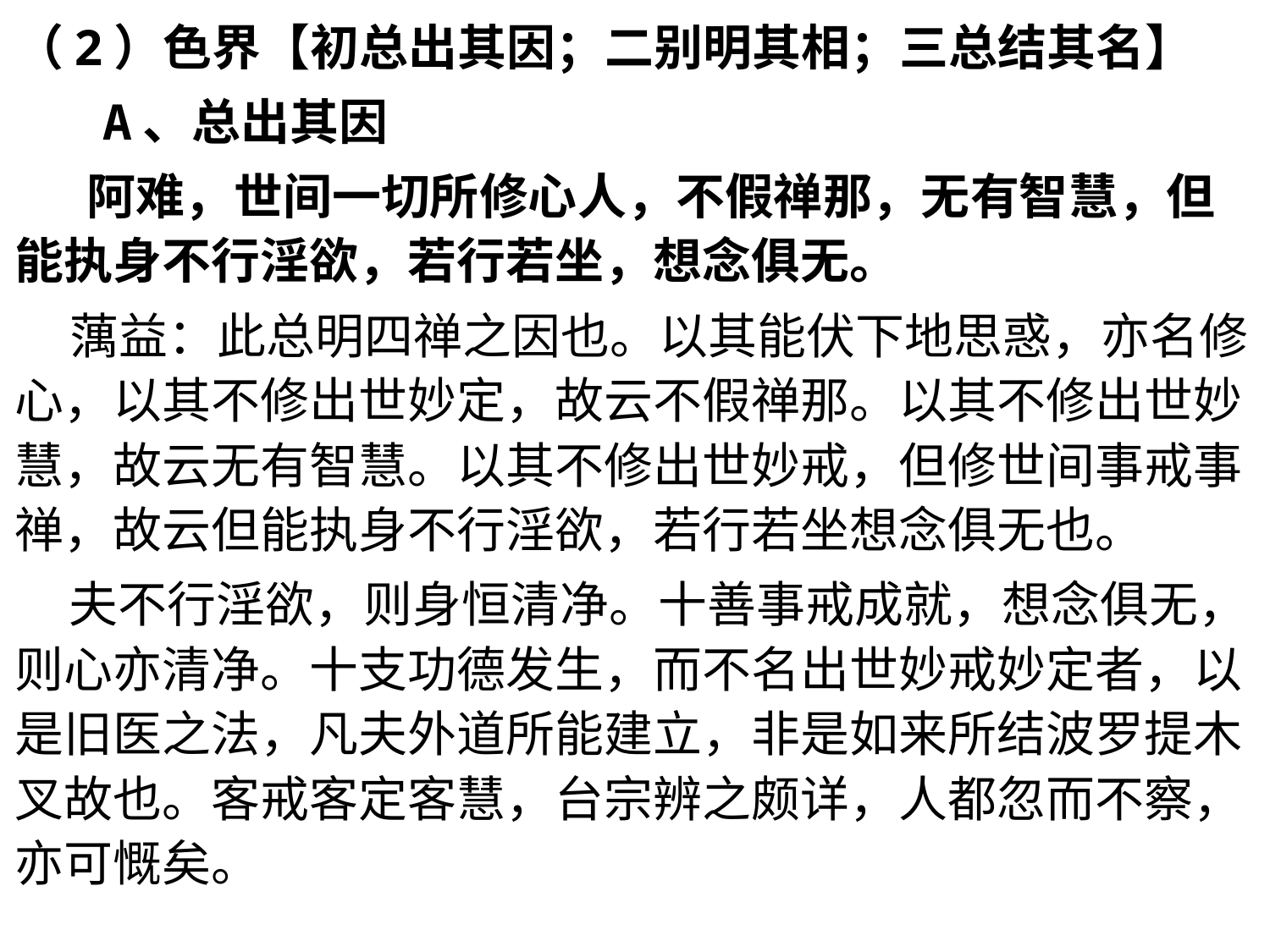

（2）色界【初总出其因；二别明其相；三总结其名】
   A、总出其因
　  阿难，世间一切所修心人，不假禅那，无有智慧，但能执身不行淫欲，若行若坐，想念俱无。
    蕅益：此总明四禅之因也。以其能伏下地思惑，亦名修心，以其不修出世妙定，故云不假禅那。以其不修出世妙慧，故云无有智慧。以其不修出世妙戒，但修世间事戒事禅，故云但能执身不行淫欲，若行若坐想念俱无也。
    夫不行淫欲，则身恒清净。十善事戒成就，想念俱无，则心亦清净。十支功德发生，而不名出世妙戒妙定者，以是旧医之法，凡夫外道所能建立，非是如来所结波罗提木叉故也。客戒客定客慧，台宗辨之颇详，人都忽而不察，亦可慨矣。